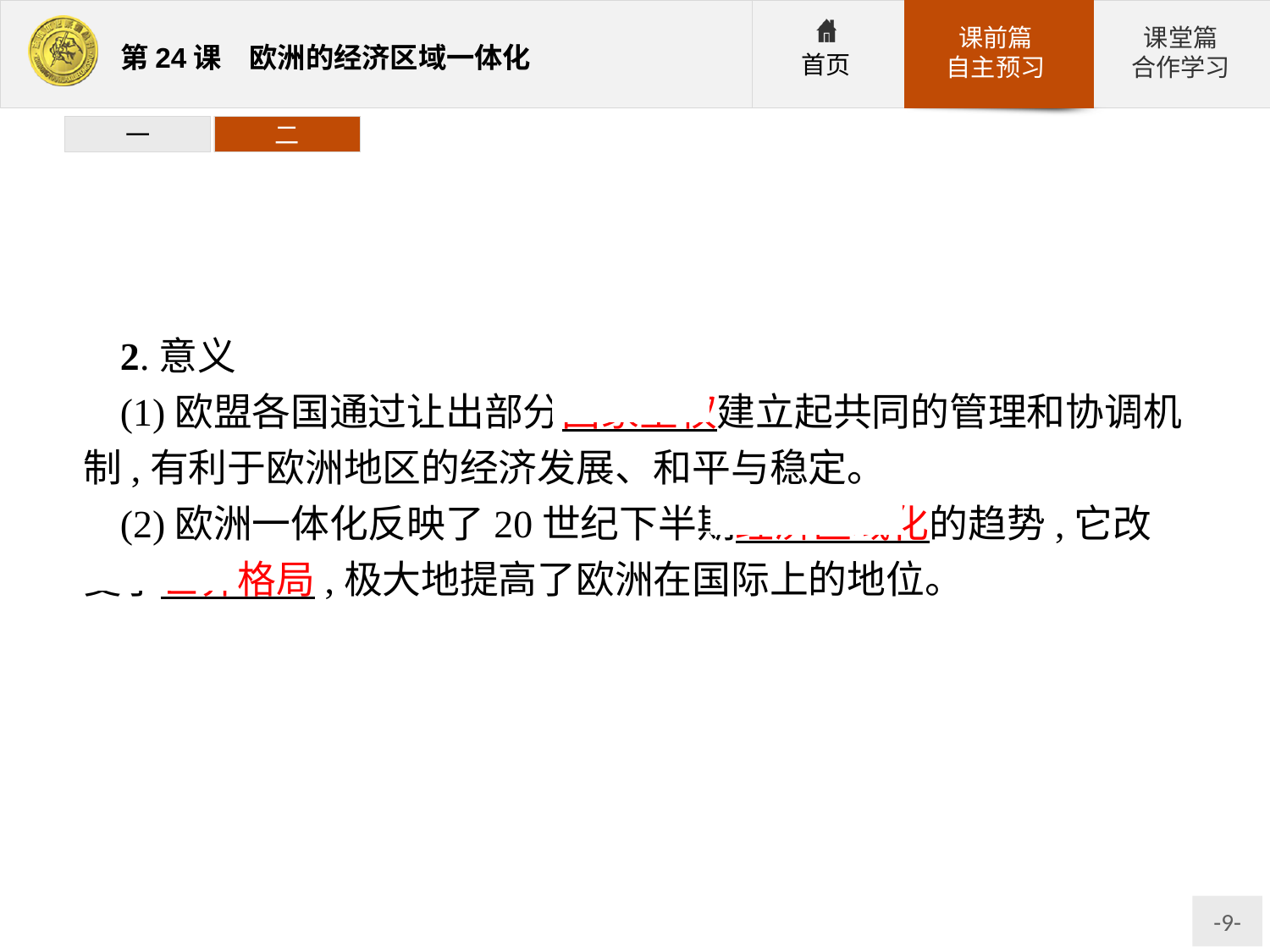

一
二
2.意义
(1)欧盟各国通过让出部分国家主权建立起共同的管理和协调机制,有利于欧洲地区的经济发展、和平与稳定。
(2)欧洲一体化反映了20世纪下半期经济区域化的趋势,它改变了世界格局,极大地提高了欧洲在国际上的地位。